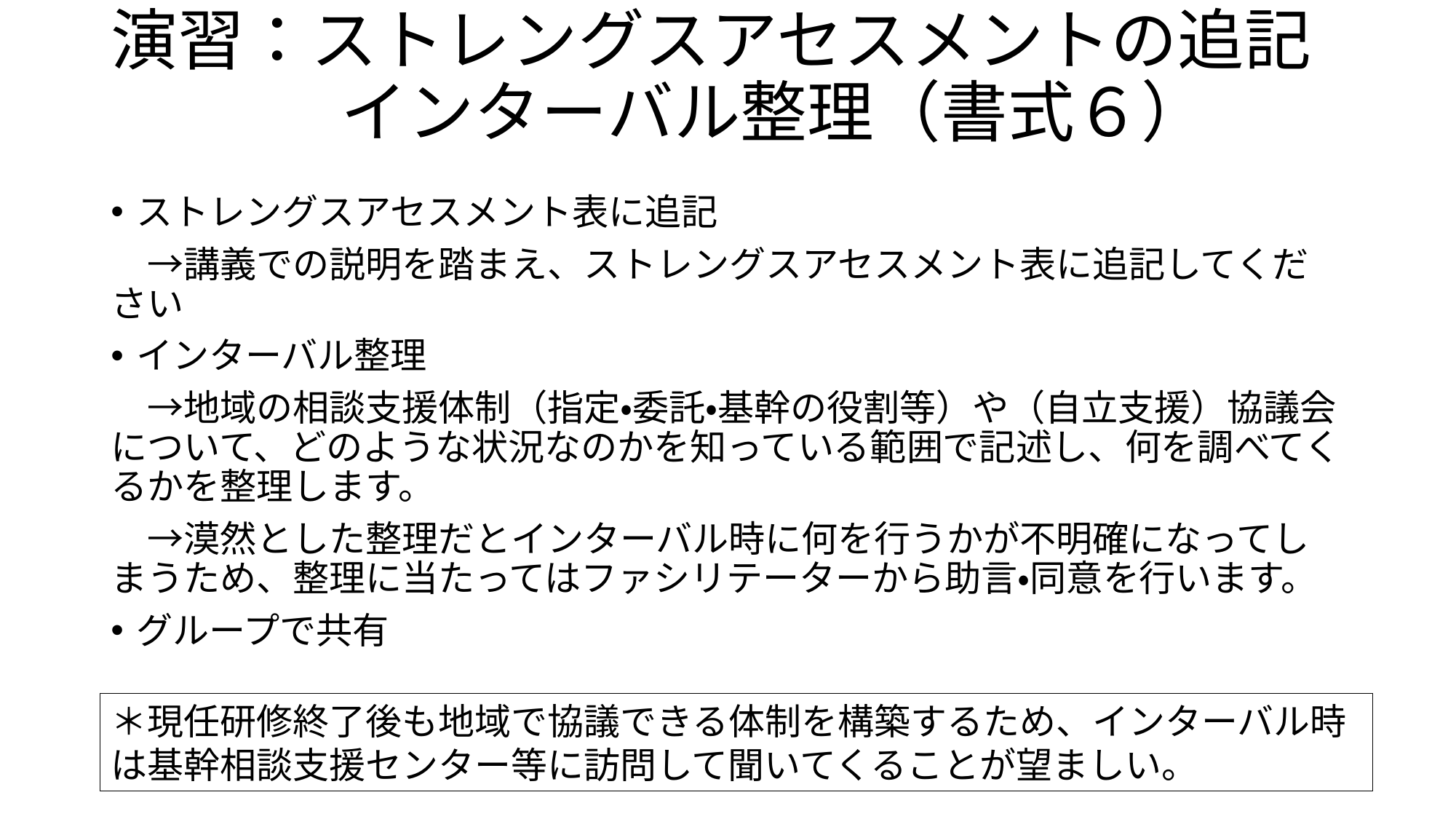

# 演習：ストレングスアセスメントの追記 　　　  インターバル整理（書式６）
ストレングスアセスメント表に追記
　→講義での説明を踏まえ、ストレングスアセスメント表に追記してください
インターバル整理
　→地域の相談支援体制（指定・委託・基幹の役割等）や（自立支援）協議会について、どのような状況なのかを知っている範囲で記述し、何を調べてくるかを整理します。
　→漠然とした整理だとインターバル時に何を行うかが不明確になってしまうため、整理に当たってはファシリテーターから助言・同意を行います。
グループで共有
＊現任研修終了後も地域で協議できる体制を構築するため、インターバル時は基幹相談支援センター等に訪問して聞いてくることが望ましい。